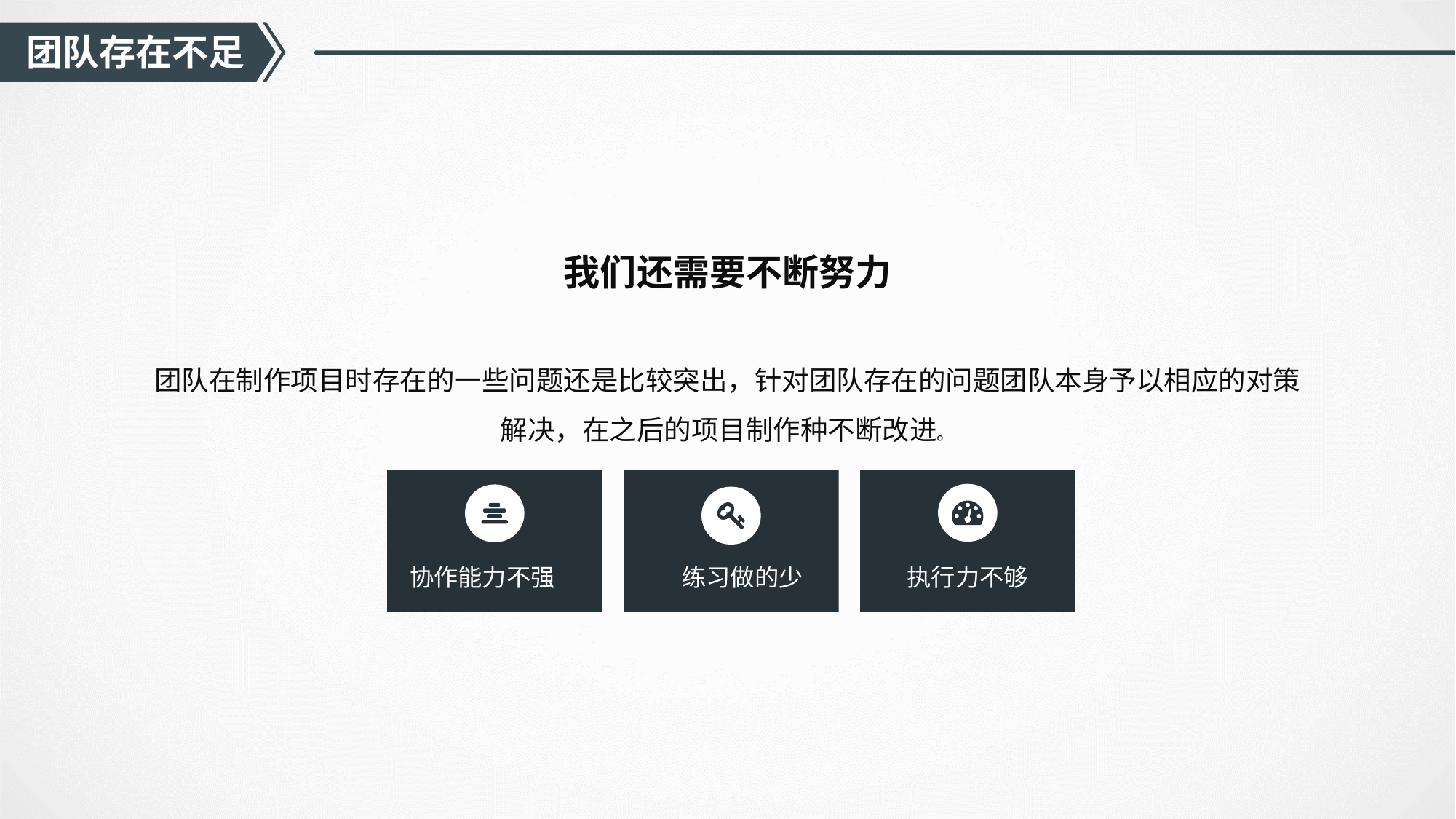

团队存在不足

我们还需要不断努力
团队在制作项目时存在的一些问题还是比较突出，针对团队存在的问题团队本身予以相应的对策解决，在之后的项目制作种不断改进。

协作能力不强
练习做的少
执行力不够